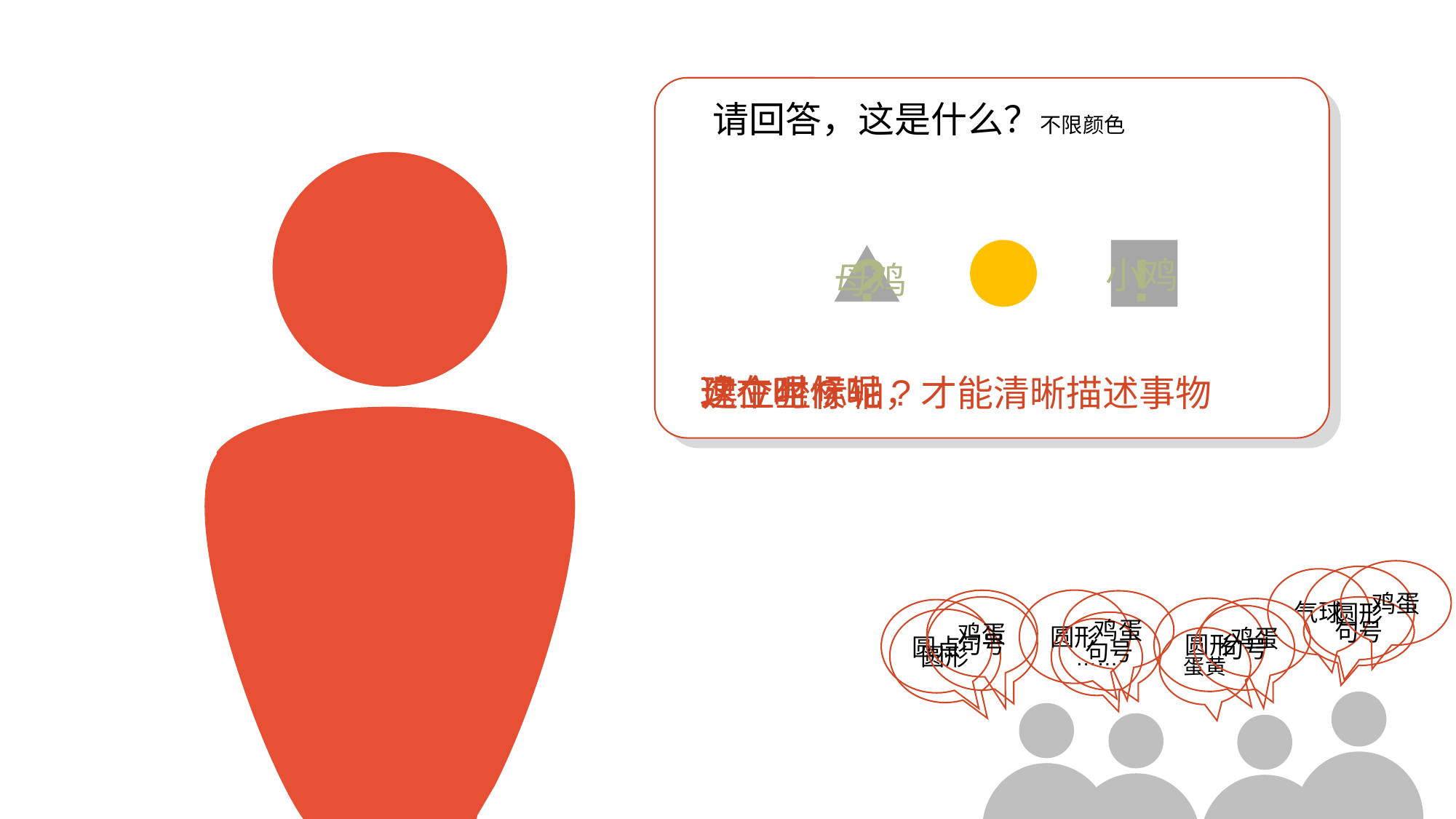

请回答，这是什么？不限颜色

?
!

小鸡
母鸡
现在呢?
这个时候呢?
建立坐标轴，才能清晰描述事物
鸡蛋
圆形
气球
圆形
鸡蛋
鸡蛋
句号
句号
圆形
鸡蛋
圆点
句号
圆形
句号
……
蛋黄